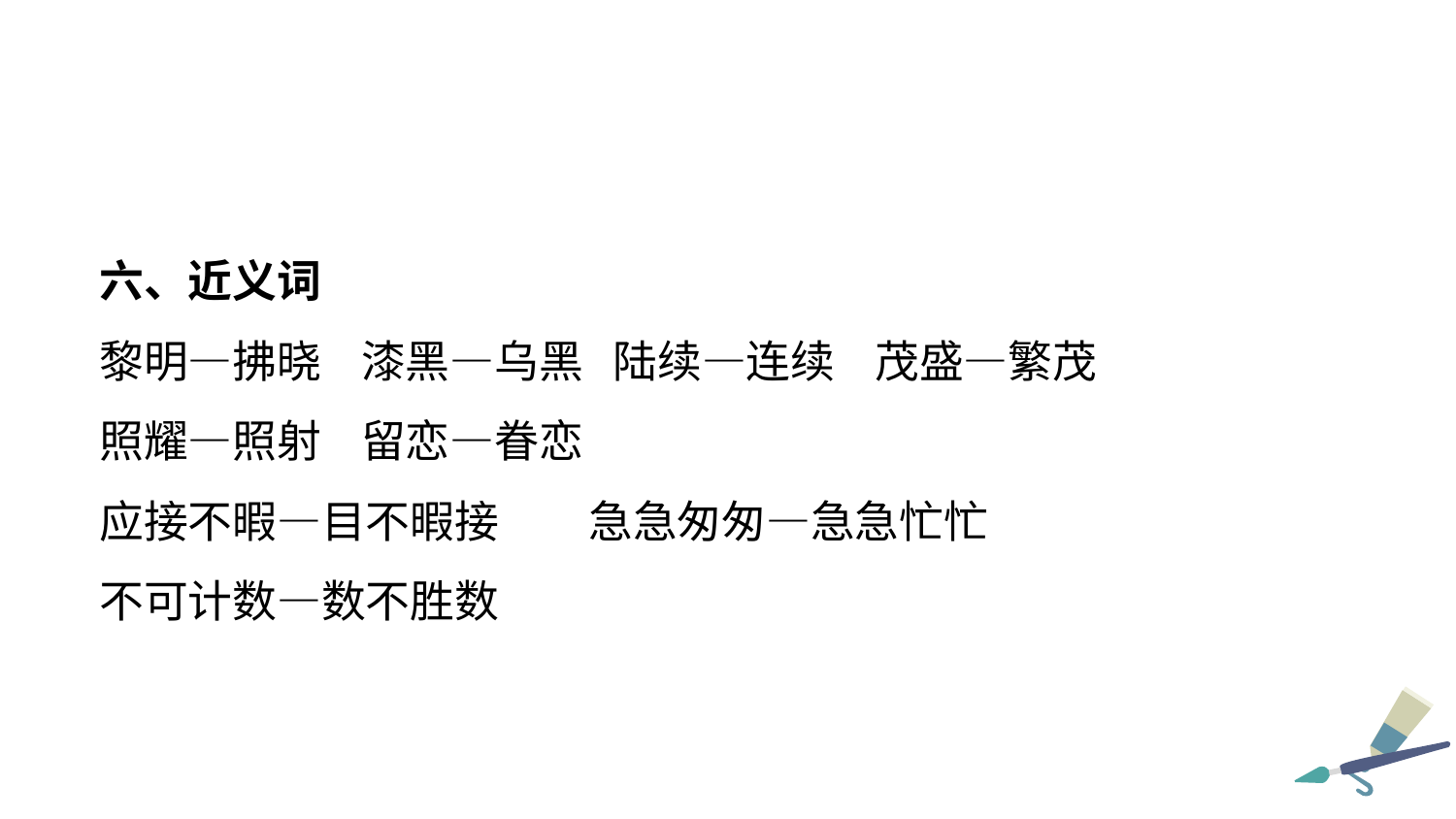

六、近义词
黎明—拂晓    漆黑—乌黑   陆续—连续    茂盛—繁茂
照耀—照射    留恋—眷恋
应接不暇—目不暇接         急急匆匆—急急忙忙
不可计数—数不胜数